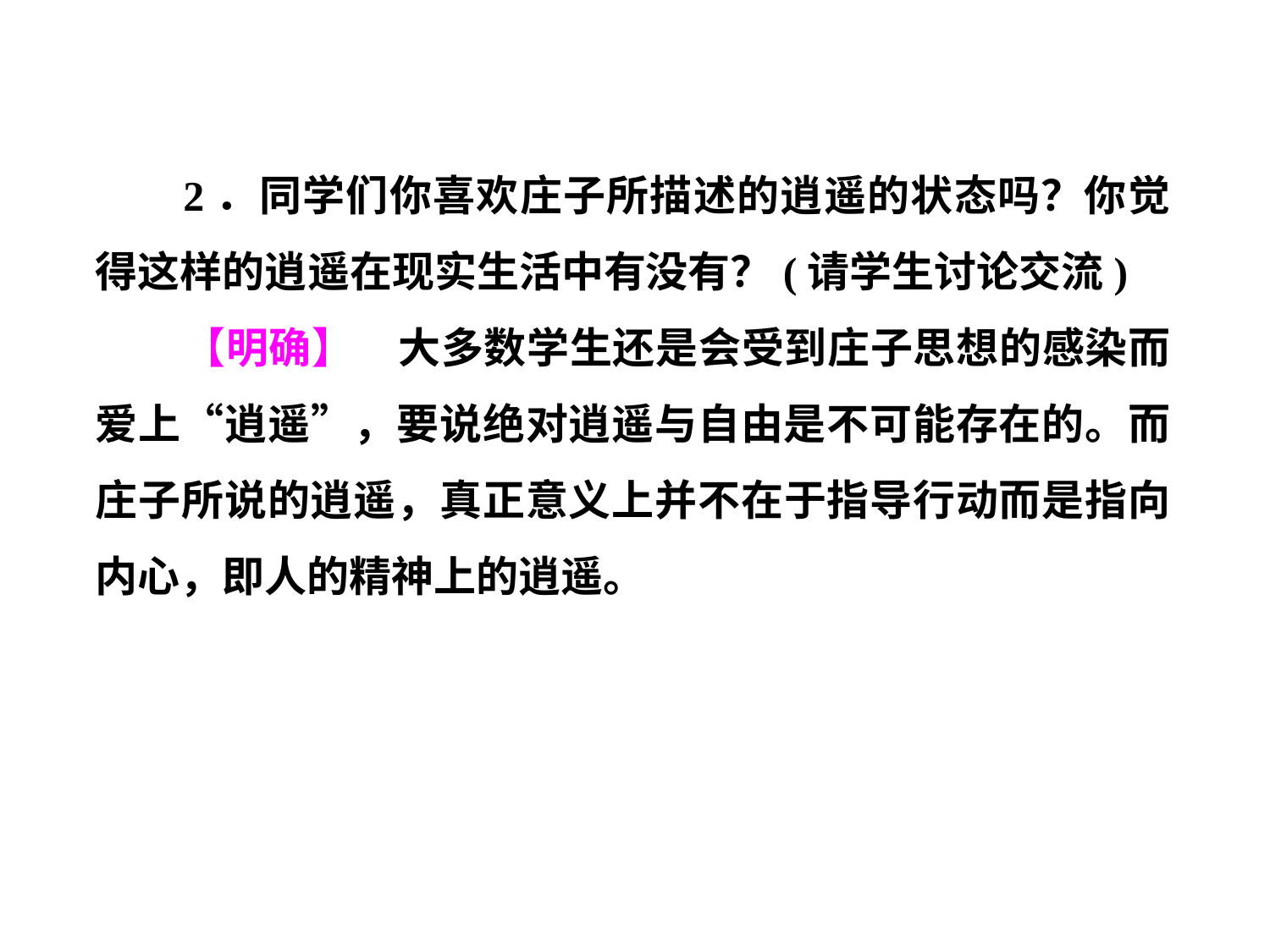

2．同学们你喜欢庄子所描述的逍遥的状态吗？你觉得这样的逍遥在现实生活中有没有？(请学生讨论交流)
【明确】　大多数学生还是会受到庄子思想的感染而爱上“逍遥”，要说绝对逍遥与自由是不可能存在的。而庄子所说的逍遥，真正意义上并不在于指导行动而是指向内心，即人的精神上的逍遥。